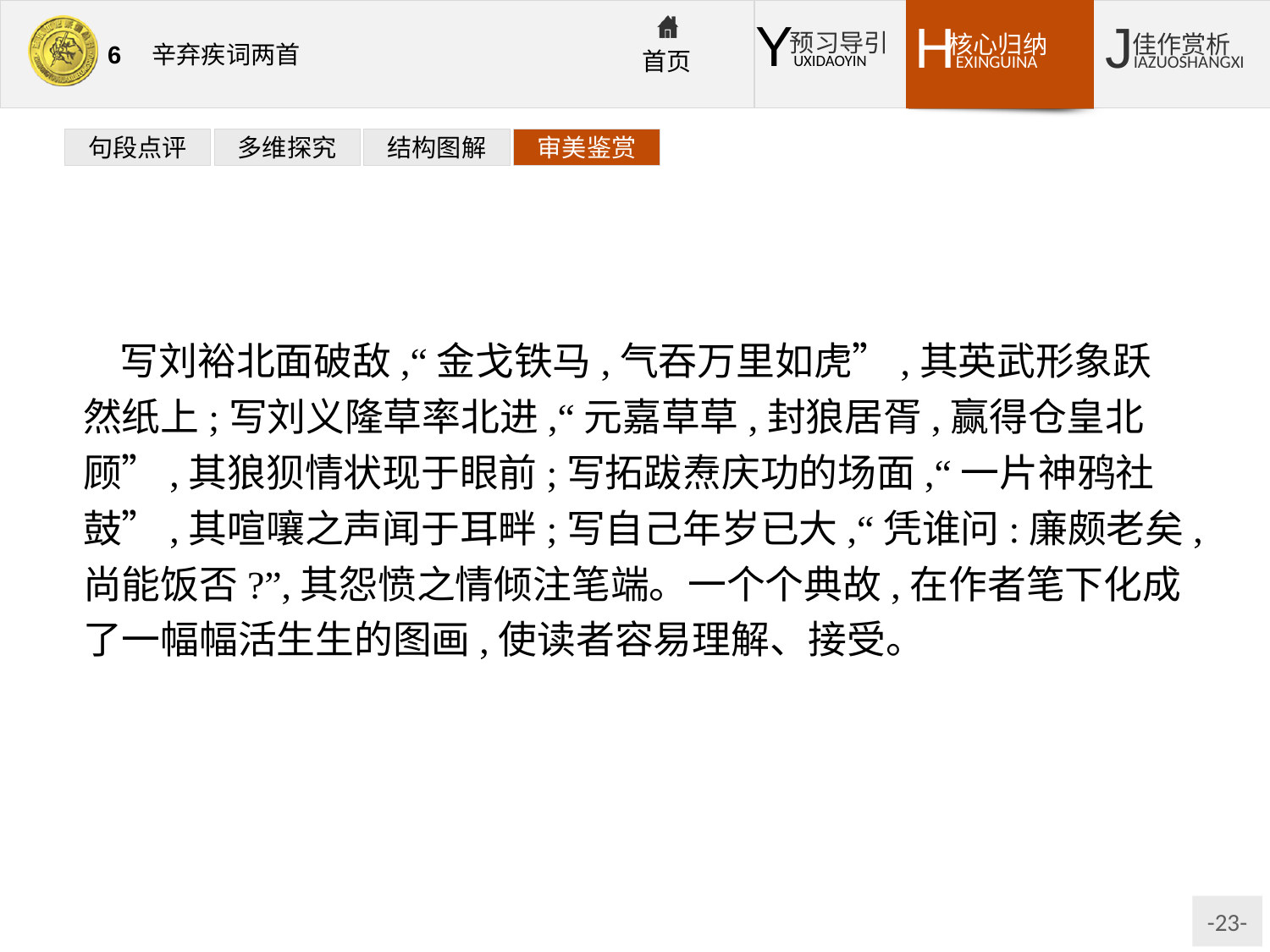

句段点评
多维探究
结构图解
审美鉴赏
写刘裕北面破敌,“金戈铁马,气吞万里如虎”,其英武形象跃然纸上;写刘义隆草率北进,“元嘉草草,封狼居胥,赢得仓皇北顾”,其狼狈情状现于眼前;写拓跋焘庆功的场面,“一片神鸦社鼓”,其喧嚷之声闻于耳畔;写自己年岁已大,“凭谁问:廉颇老矣,尚能饭否?”,其怨愤之情倾注笔端。一个个典故,在作者笔下化成了一幅幅活生生的图画,使读者容易理解、接受。